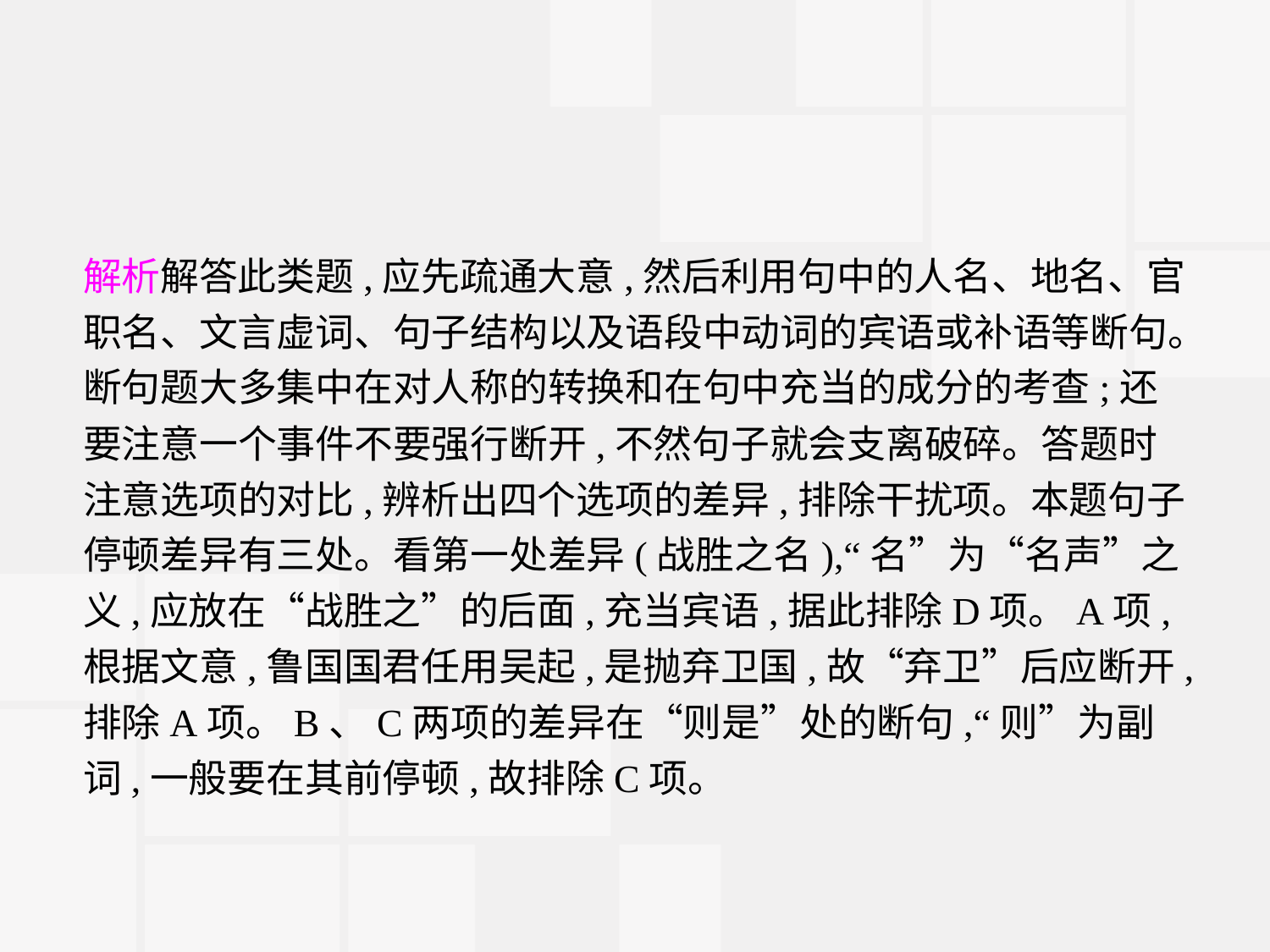

解析解答此类题,应先疏通大意,然后利用句中的人名、地名、官职名、文言虚词、句子结构以及语段中动词的宾语或补语等断句。断句题大多集中在对人称的转换和在句中充当的成分的考查;还要注意一个事件不要强行断开,不然句子就会支离破碎。答题时注意选项的对比,辨析出四个选项的差异,排除干扰项。本题句子停顿差异有三处。看第一处差异(战胜之名),“名”为“名声”之义,应放在“战胜之”的后面,充当宾语,据此排除D项。A项,根据文意,鲁国国君任用吴起,是抛弃卫国,故“弃卫”后应断开,排除A项。B、C两项的差异在“则是”处的断句,“则”为副词,一般要在其前停顿,故排除C项。